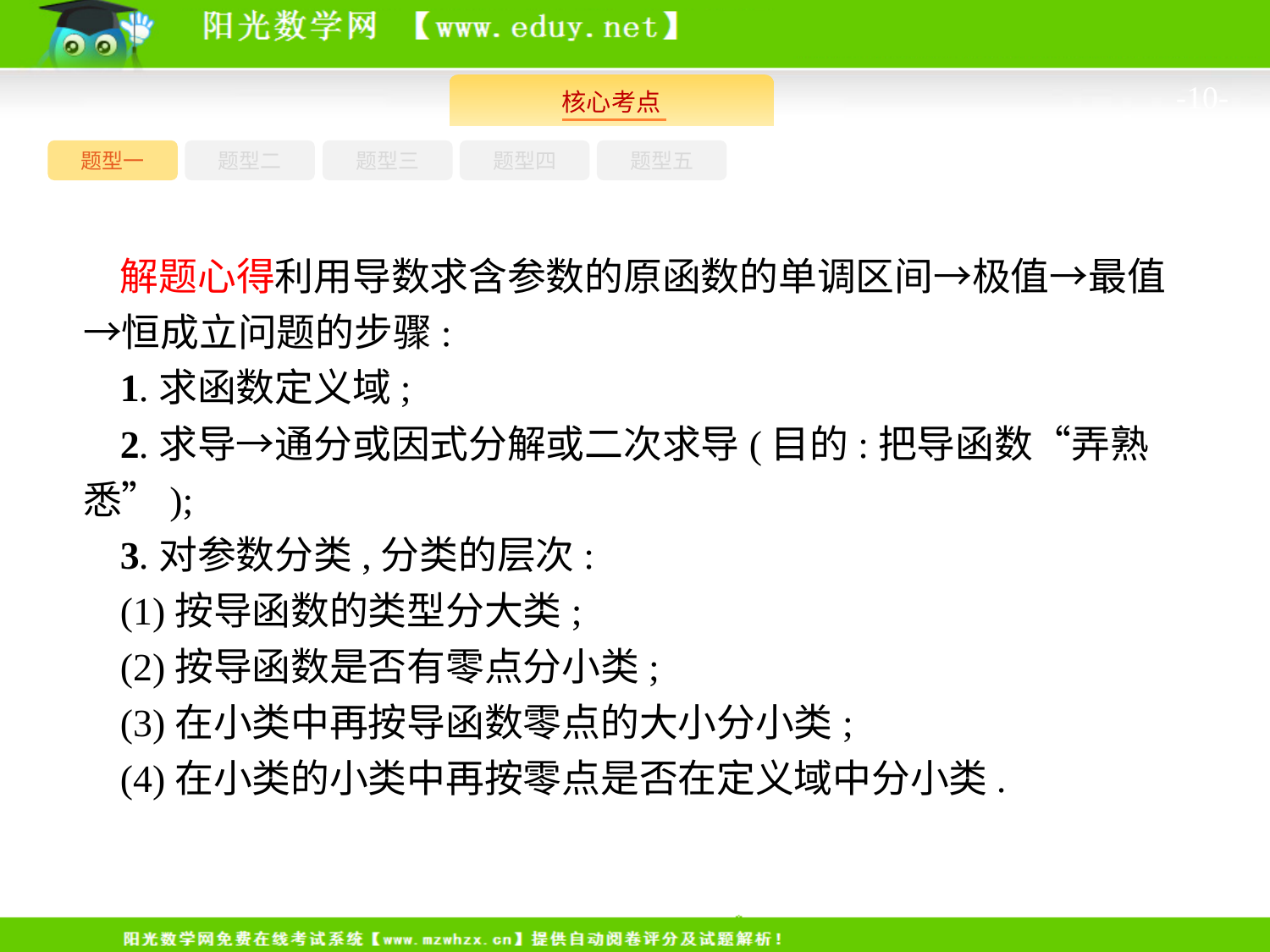

-10-
题型一
题型三
题型四
题型五
题型二
解题心得利用导数求含参数的原函数的单调区间→极值→最值→恒成立问题的步骤:
1.求函数定义域;
2.求导→通分或因式分解或二次求导(目的:把导函数“弄熟悉”);
3.对参数分类,分类的层次:
(1)按导函数的类型分大类;
(2)按导函数是否有零点分小类;
(3)在小类中再按导函数零点的大小分小类;
(4)在小类的小类中再按零点是否在定义域中分小类.